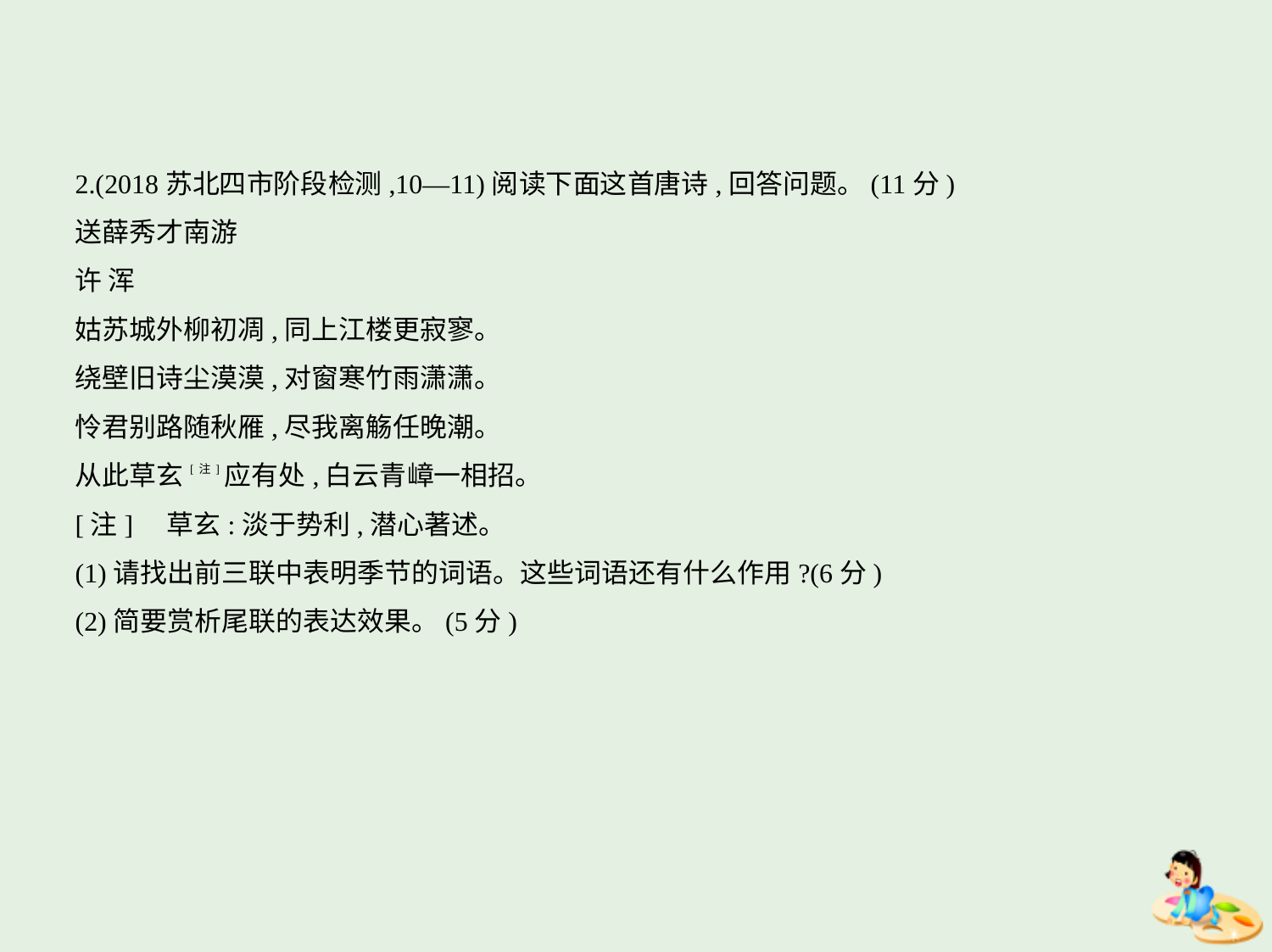

2.(2018苏北四市阶段检测,10—11)阅读下面这首唐诗,回答问题。(11分)
送薛秀才南游
许 浑
姑苏城外柳初凋,同上江楼更寂寥。
绕壁旧诗尘漠漠,对窗寒竹雨潇潇。
怜君别路随秋雁,尽我离觞任晚潮。
从此草玄[注]应有处,白云青嶂一相招。
[注]    草玄:淡于势利,潜心著述。
(1)请找出前三联中表明季节的词语。这些词语还有什么作用?(6分)
(2)简要赏析尾联的表达效果。(5分)